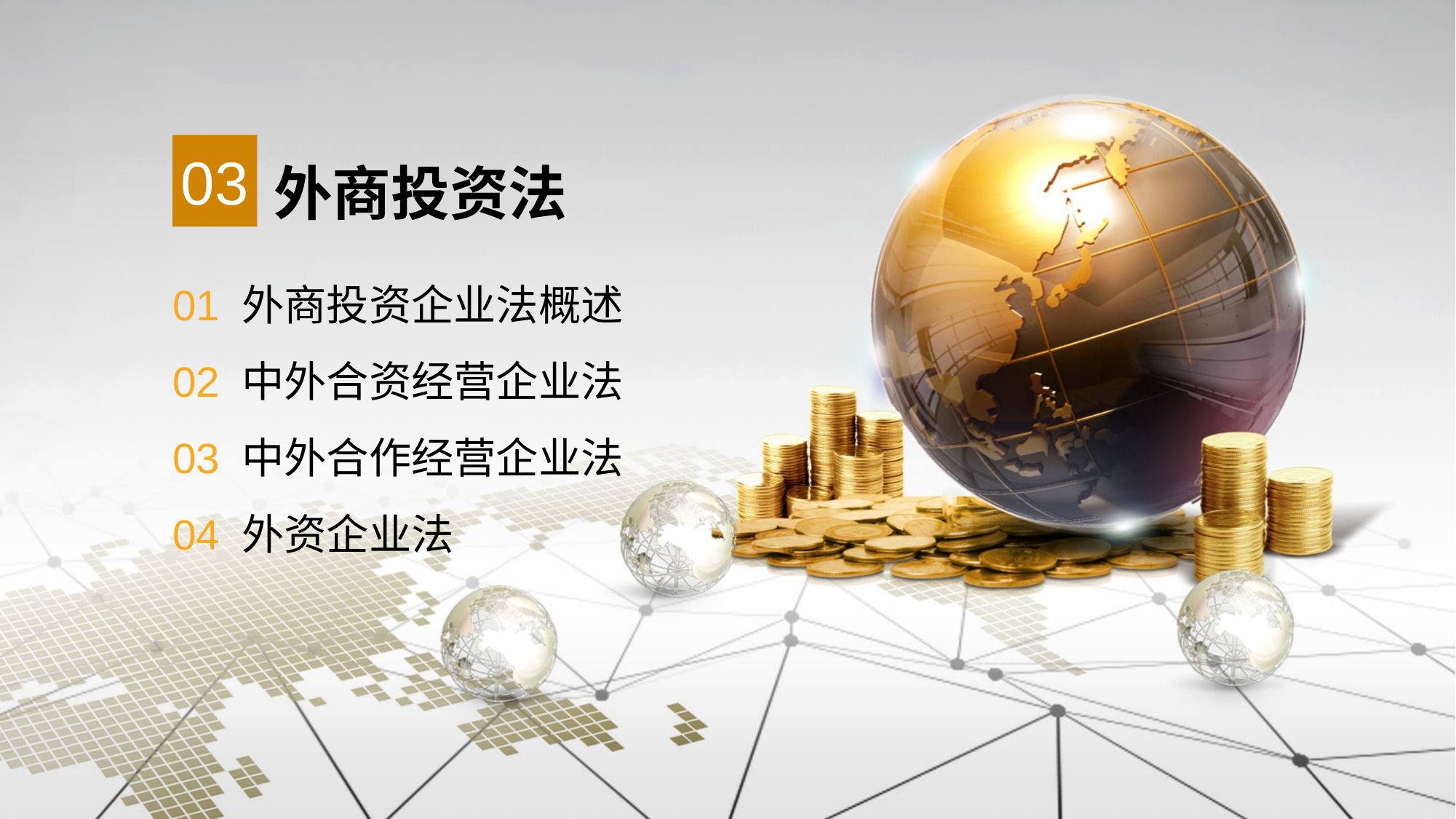

03
外商投资法
01 外商投资企业法概述
02 中外合资经营企业法
03 中外合作经营企业法
04 外资企业法